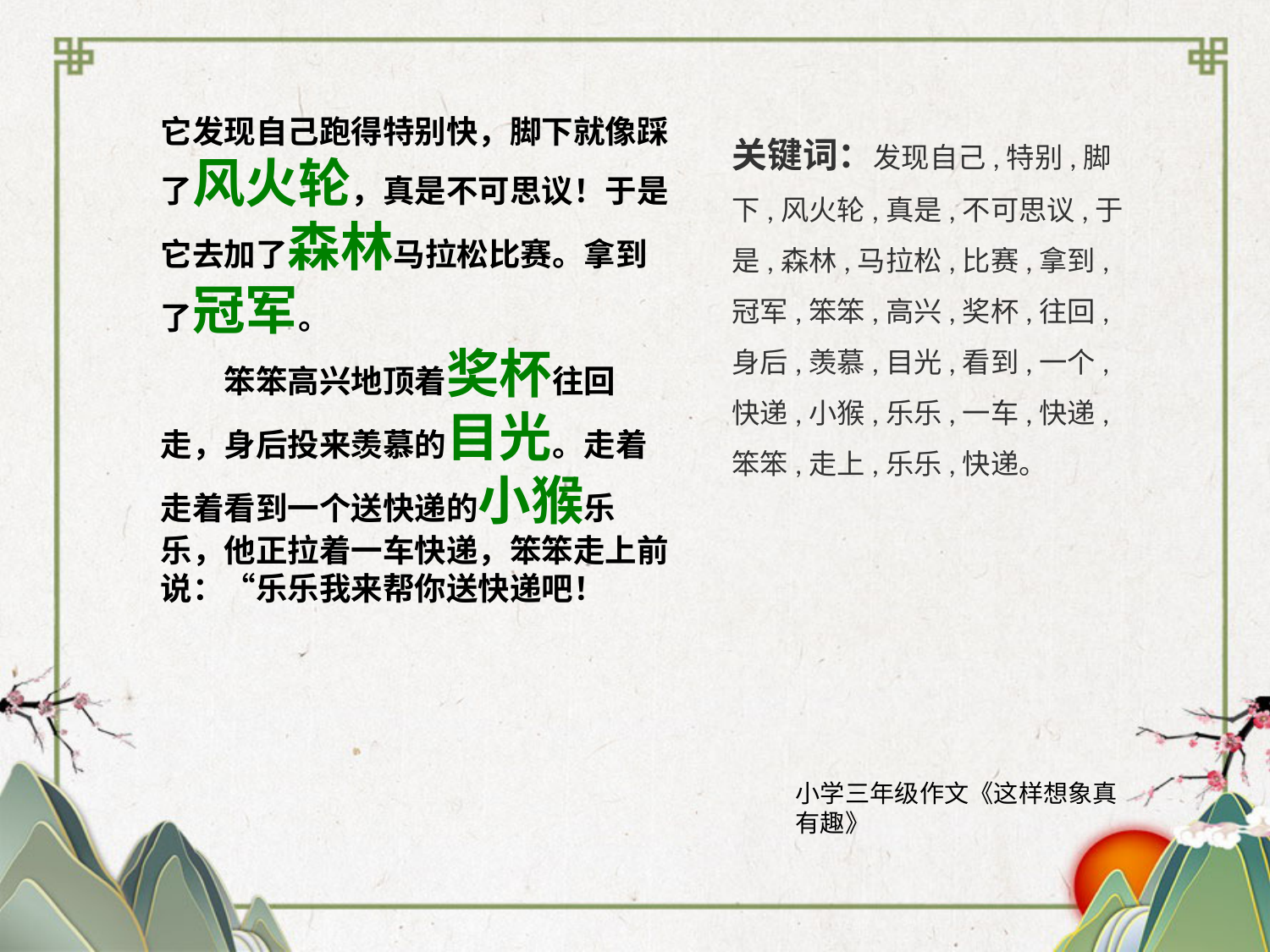

它发现自己跑得特别快，脚下就像踩了风火轮，真是不可思议！于是它去加了森林马拉松比赛。拿到了冠军。
　　笨笨高兴地顶着奖杯往回走，身后投来羡慕的目光。走着走着看到一个送快递的小猴乐乐，他正拉着一车快递，笨笨走上前说：“乐乐我来帮你送快递吧！
关键词：发现自己,特别,脚下,风火轮,真是,不可思议,于是,森林,马拉松,比赛,拿到,冠军,笨笨,高兴,奖杯,往回,身后,羡慕,目光,看到,一个,快递,小猴,乐乐,一车,快递,笨笨,走上,乐乐,快递。
小学三年级作文《这样想象真有趣》